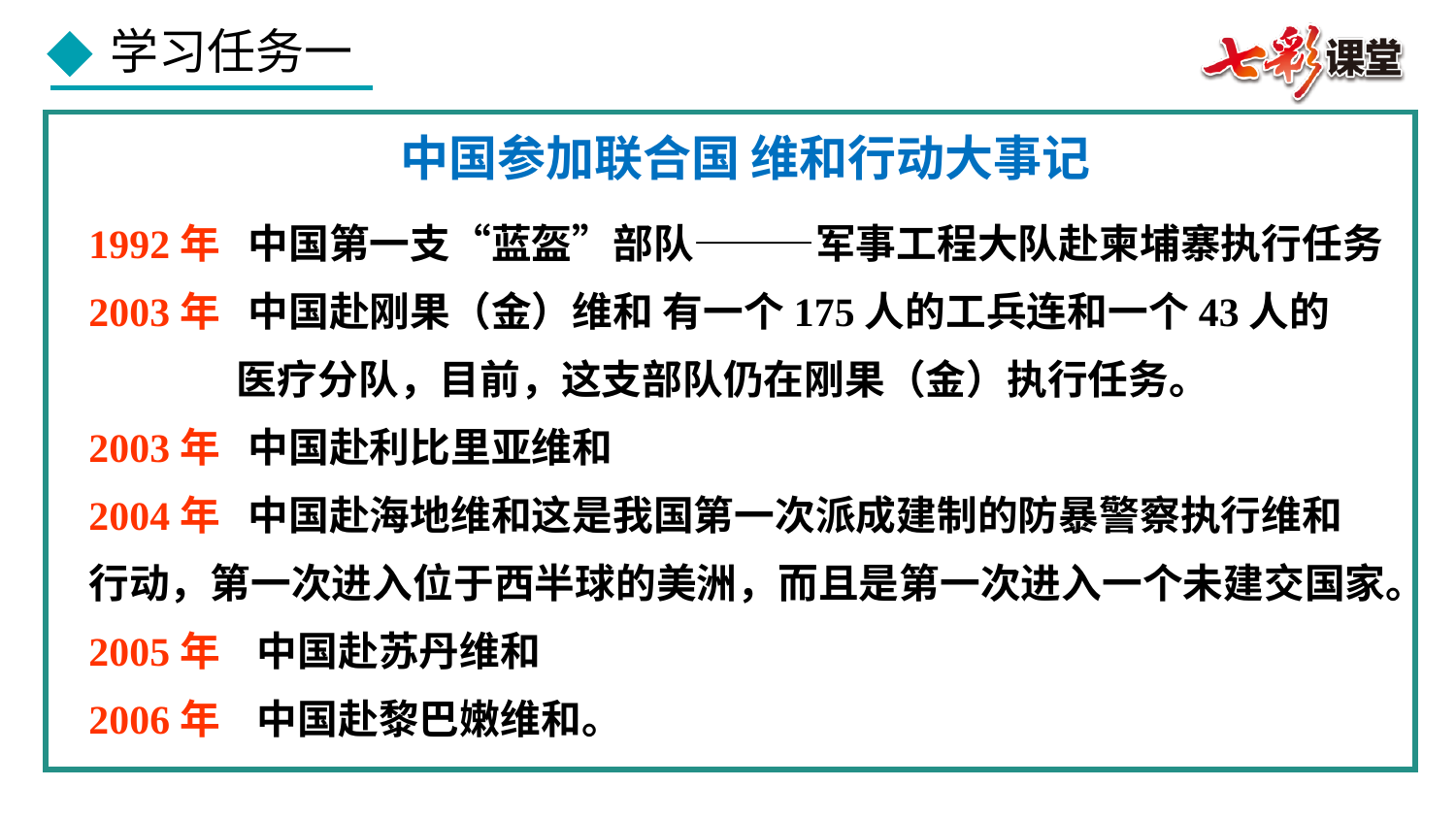

中国参加联合国 维和行动大事记
1992年   中国第一支“蓝盔”部队———军事工程大队赴柬埔寨执行任务
2003年   中国赴刚果（金）维和 有一个175人的工兵连和一个43人的
               医疗分队，目前，这支部队仍在刚果（金）执行任务。
2003年   中国赴利比里亚维和
2004年   中国赴海地维和这是我国第一次派成建制的防暴警察执行维和
行动，第一次进入位于西半球的美洲，而且是第一次进入一个未建交国家。
2005年    中国赴苏丹维和
2006年    中国赴黎巴嫩维和。